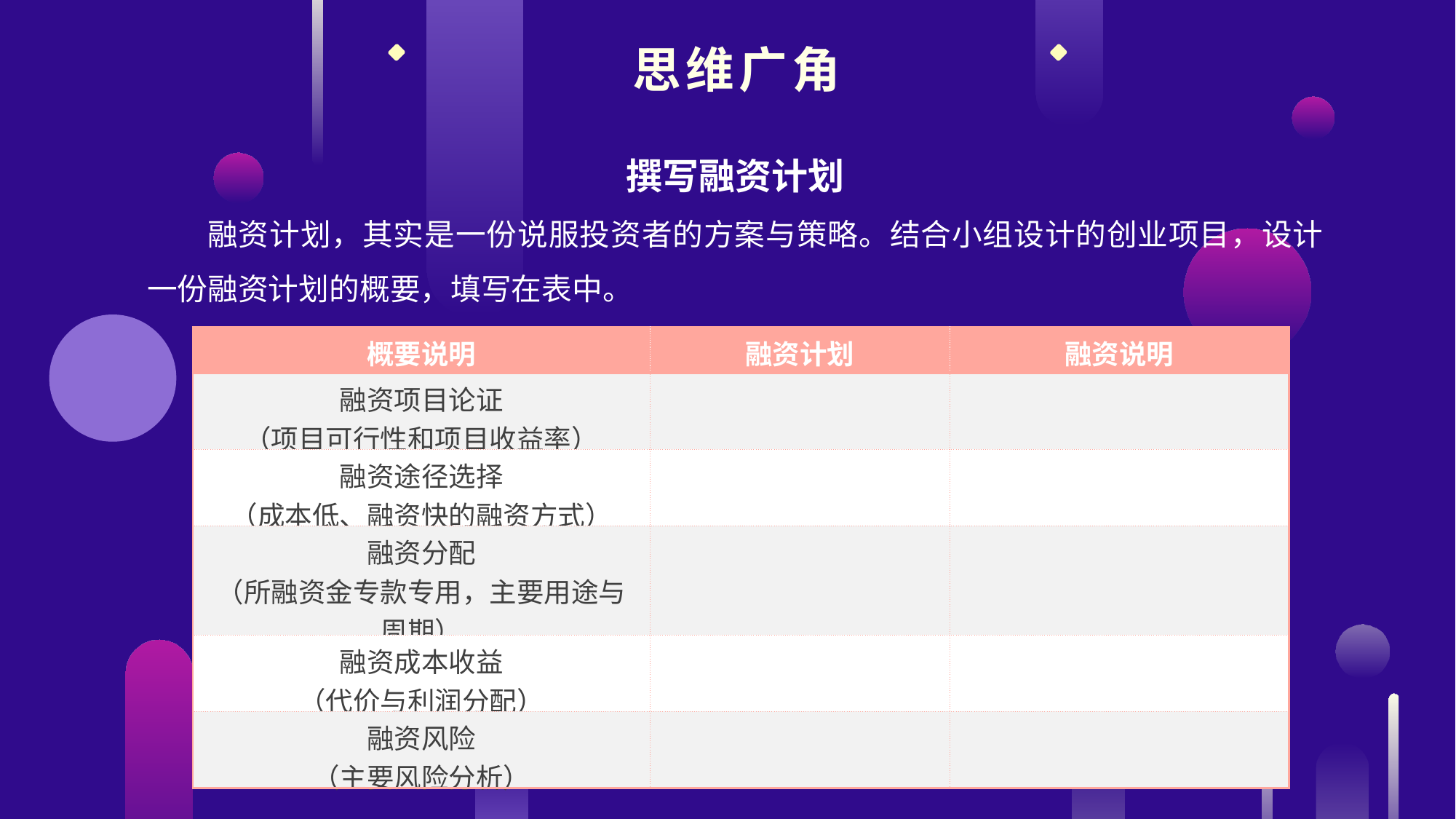

思维广角

撰写融资计划
融资计划，其实是一份说服投资者的方案与策略。结合小组设计的创业项目，设计一份融资计划的概要，填写在表中。

| 概要说明 | 融资计划 | 融资说明 |
| --- | --- | --- |
| 融资项目论证 （项目可行性和项目收益率） |  |  |
| 融资途径选择 （成本低、融资快的融资方式） |  |  |
| 融资分配 （所融资金专款专用，主要用途与 周期） |  |  |
| 融资成本收益 （代价与利润分配） |  |  |
| 融资风险 （主要风险分析） |  |  |